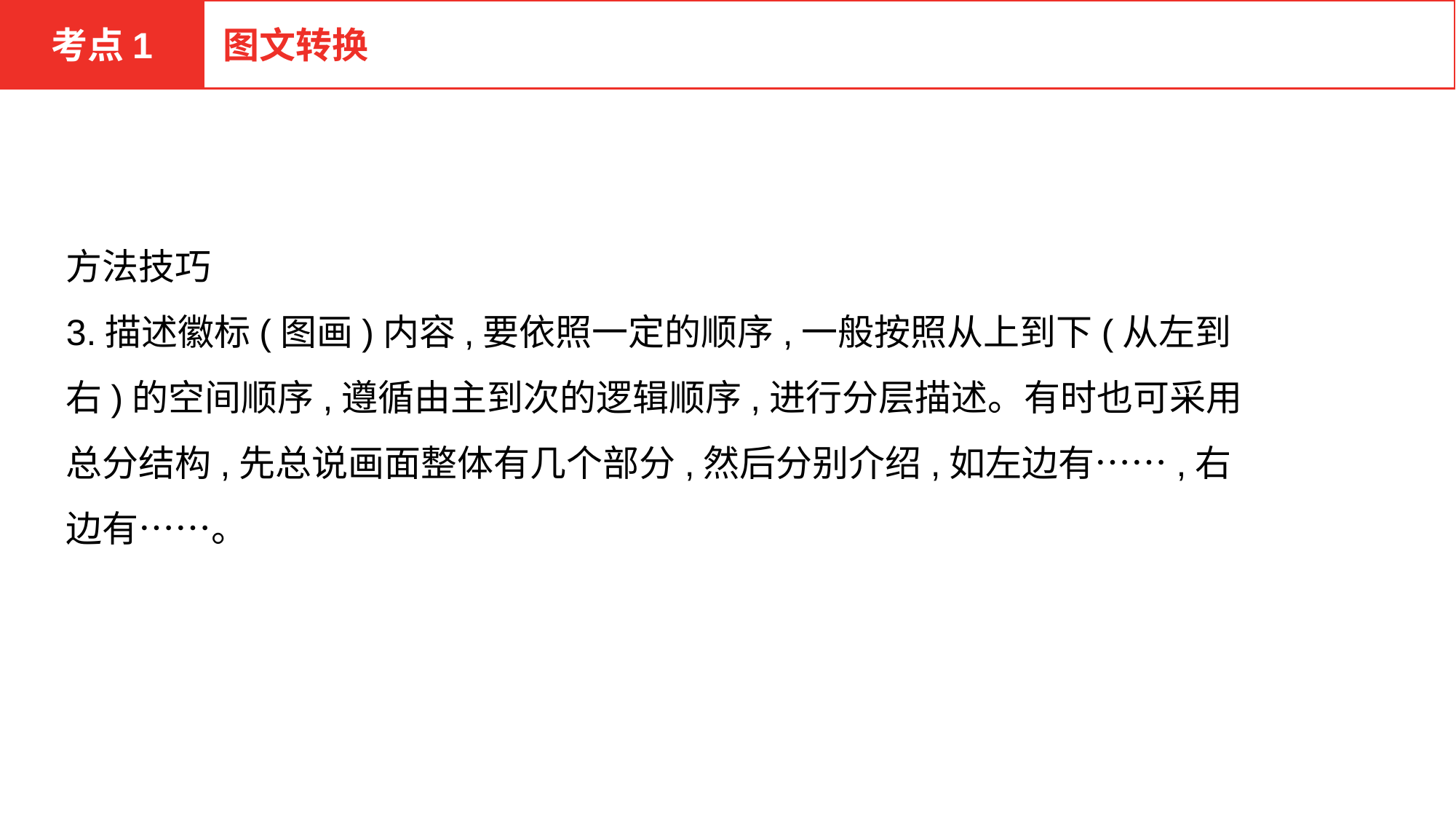

考点1
图文转换
方法技巧
3.描述徽标(图画)内容,要依照一定的顺序,一般按照从上到下(从左到右)的空间顺序,遵循由主到次的逻辑顺序,进行分层描述。有时也可采用总分结构,先总说画面整体有几个部分,然后分别介绍,如左边有……,右边有……。